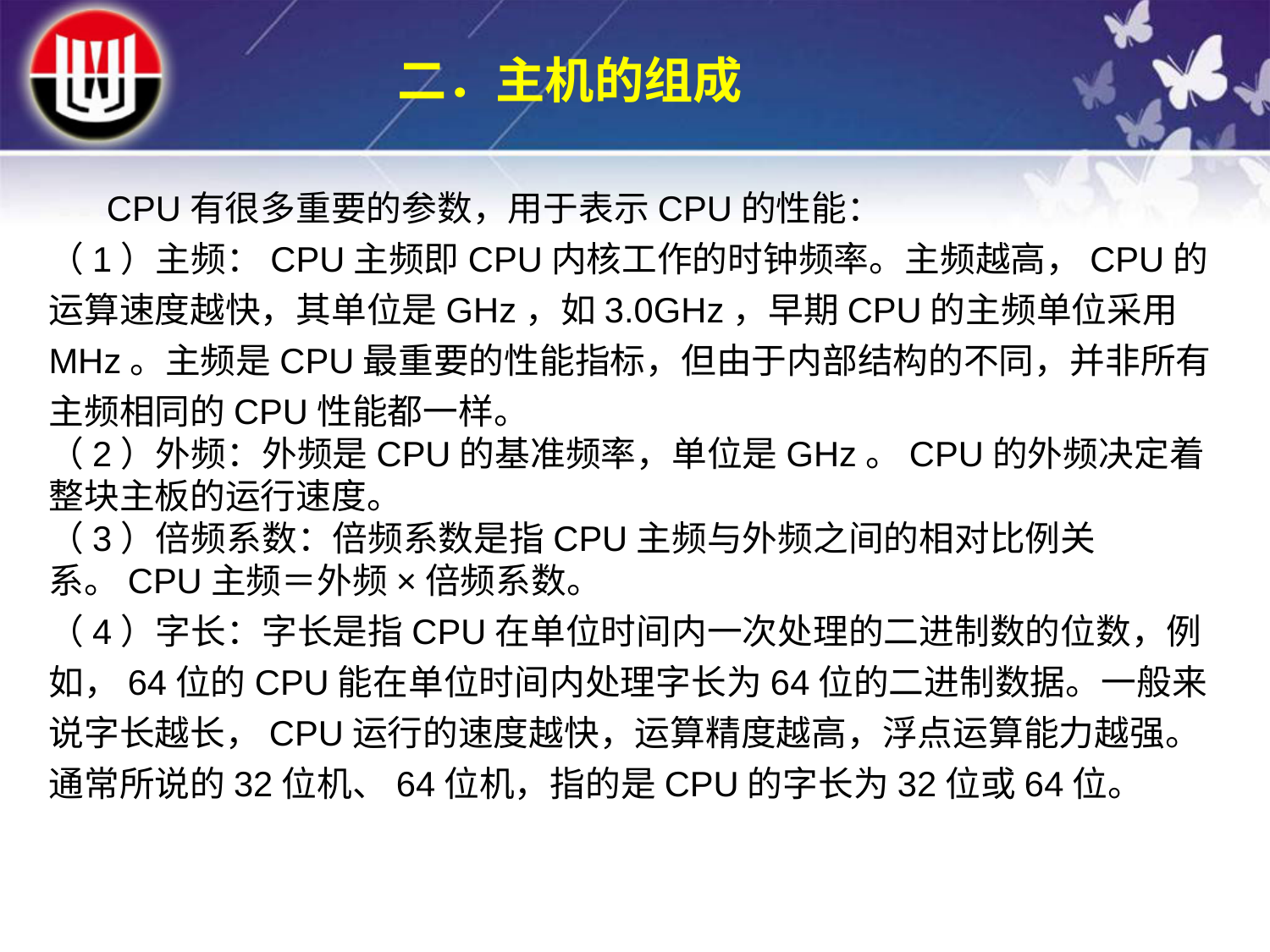

二．主机的组成
       CPU有很多重要的参数，用于表示CPU的性能：
（1）主频：CPU主频即CPU内核工作的时钟频率。主频越高，CPU的运算速度越快，其单位是GHz，如3.0GHz，早期CPU的主频单位采用MHz。主频是CPU最重要的性能指标，但由于内部结构的不同，并非所有主频相同的CPU性能都一样。
（2）外频：外频是CPU的基准频率，单位是GHz。CPU的外频决定着整块主板的运行速度。
（3）倍频系数：倍频系数是指CPU主频与外频之间的相对比例关系。CPU主频＝外频×倍频系数。
（4）字长：字长是指CPU在单位时间内一次处理的二进制数的位数，例如，64位的CPU能在单位时间内处理字长为64位的二进制数据。一般来说字长越长，CPU运行的速度越快，运算精度越高，浮点运算能力越强。通常所说的32位机、64位机，指的是CPU的字长为32位或64位。